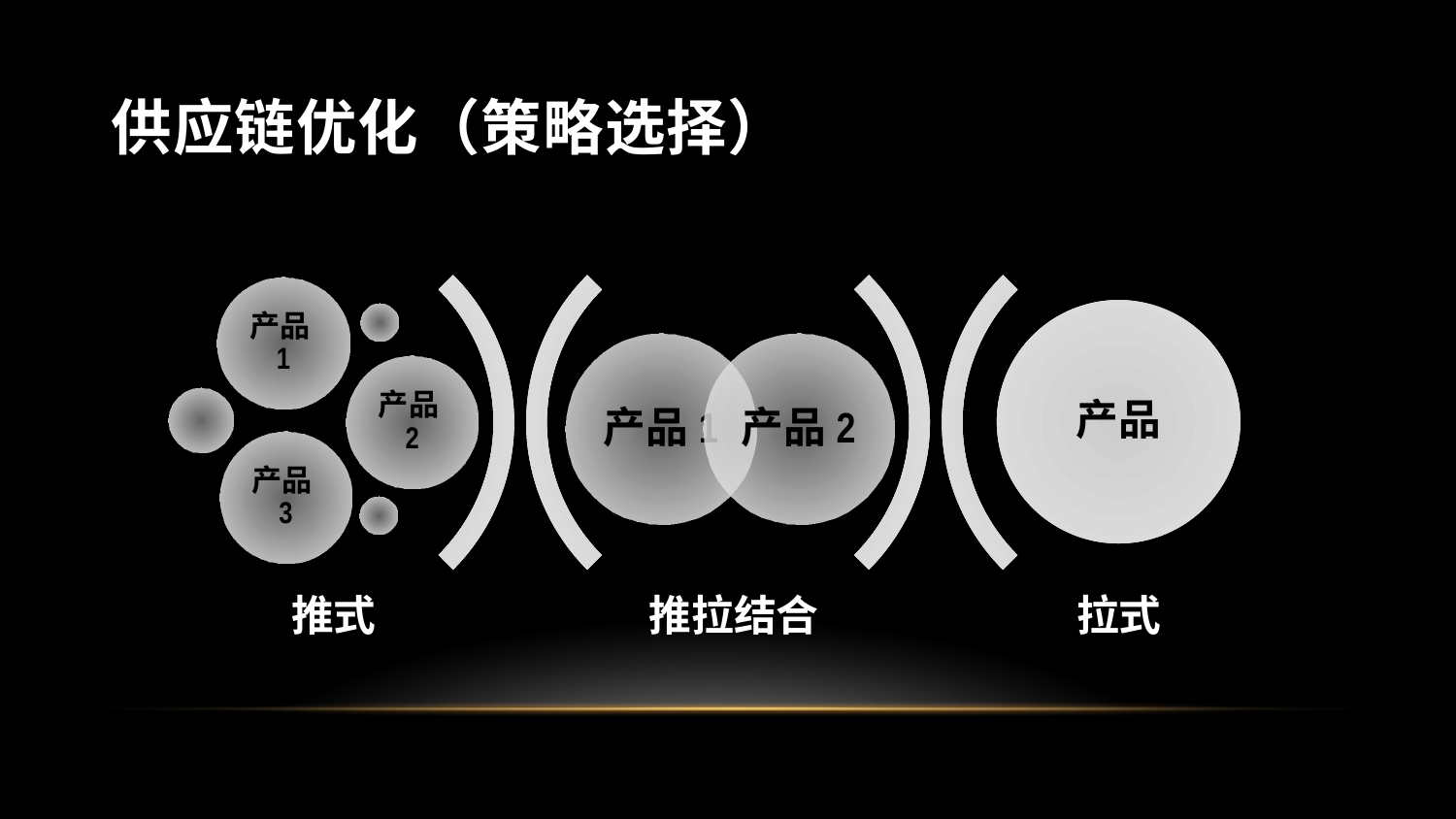

# 供应链优化（策略选择）
推拉结合
拉式
产品1
产品2
产品1
产品2
产品3
产品
推式